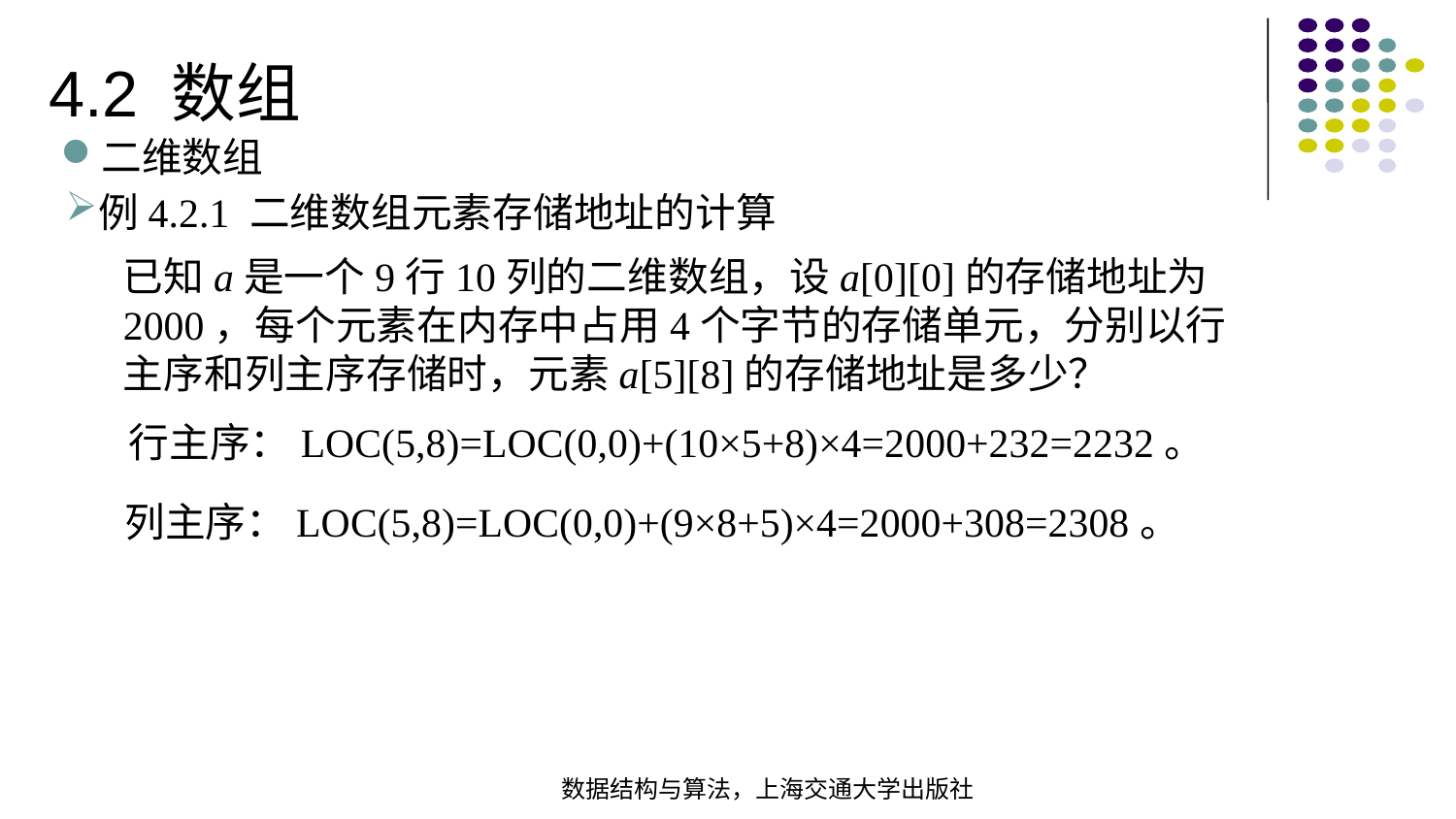

4.2 数组
二维数组
例4.2.1 二维数组元素存储地址的计算
已知a是一个9行10列的二维数组，设a[0][0]的存储地址为2000，每个元素在内存中占用4个字节的存储单元，分别以行主序和列主序存储时，元素a[5][8]的存储地址是多少？
行主序：LOC(5,8)=LOC(0,0)+(10×5+8)×4=2000+232=2232。
列主序：LOC(5,8)=LOC(0,0)+(9×8+5)×4=2000+308=2308。